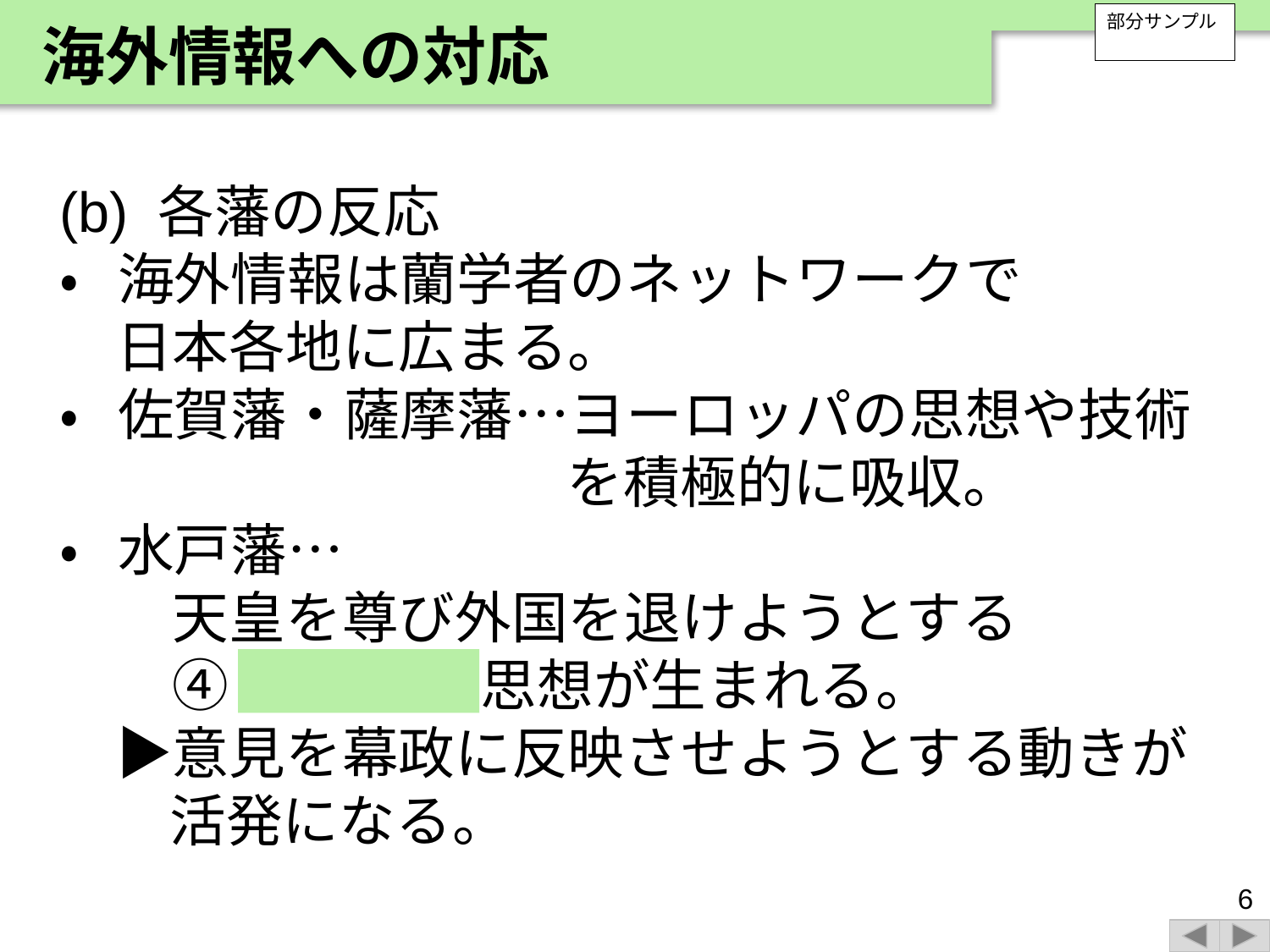

海外情報への対応
部分サンプル
(b) 各藩の反応
•  海外情報は蘭学者のネットワークで
　日本各地に広まる。
•  佐賀藩・薩摩藩…ヨーロッパの思想や技術を積極的に吸収。
•  水戸藩…
　　天皇を尊び外国を退けようとする
　　④ 尊王攘夷 思想が生まれる。
　▶意見を幕政に反映させようとする動きが活発になる。

6